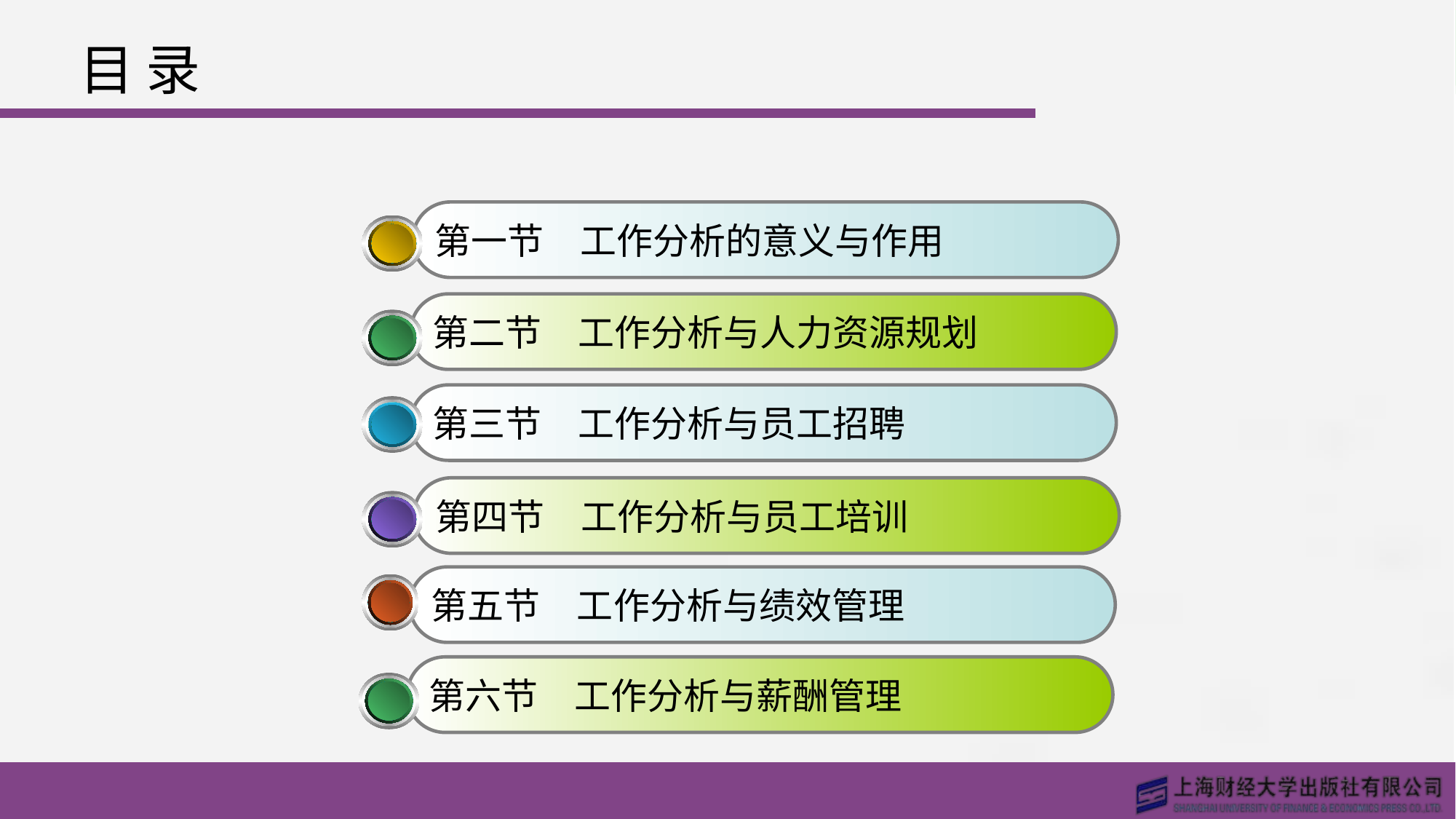

# 目 录
第一节　工作分析的意义与作用

第二节　工作分析与人力资源规划

第三节　工作分析与员工招聘

第四节　工作分析与员工培训

第五节　工作分析与绩效管理

第六节　工作分析与薪酬管理